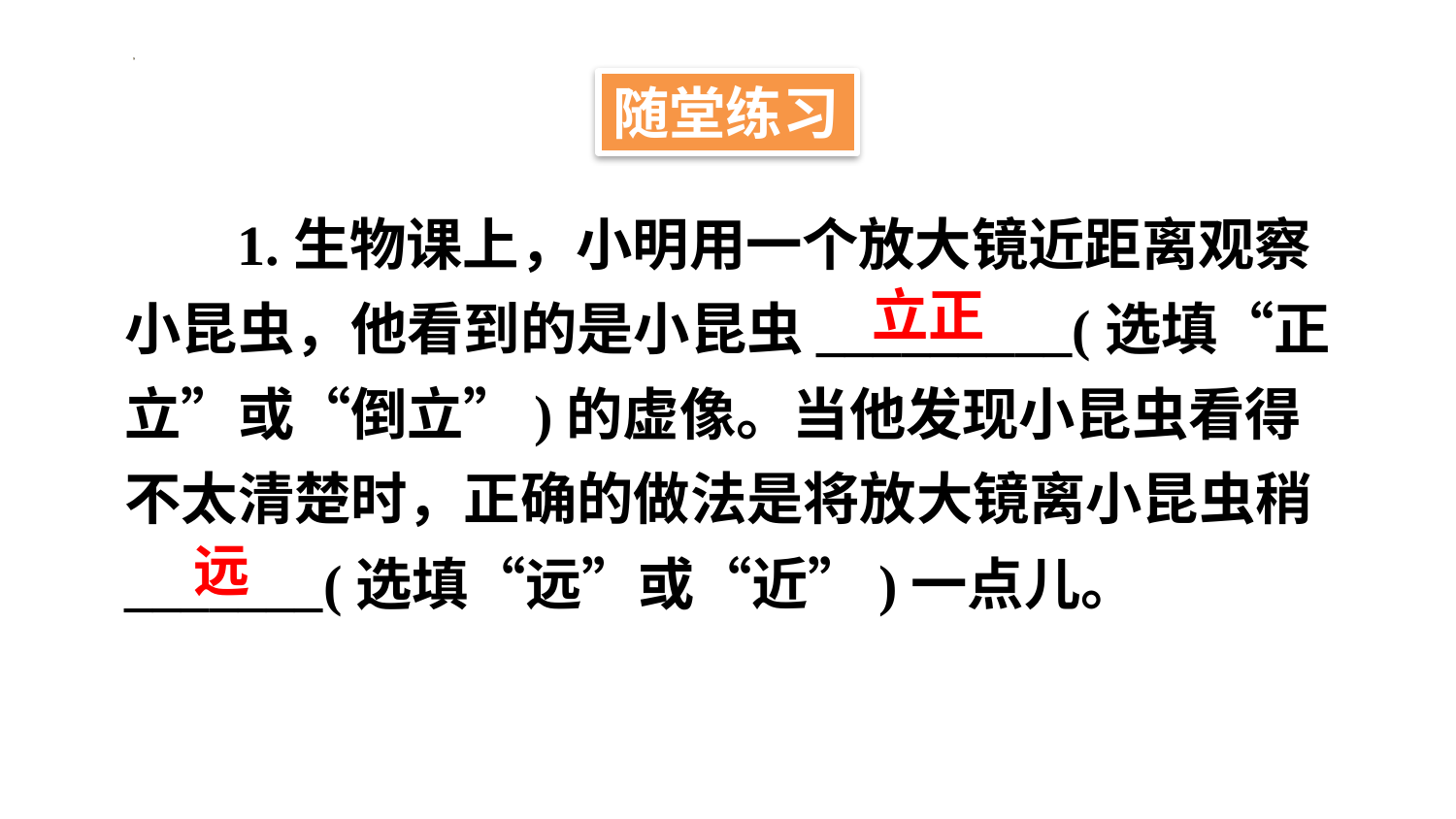

随堂练习
        1.生物课上，小明用一个放大镜近距离观察小昆虫，他看到的是小昆虫_________(选填“正立”或“倒立”)的虚像。当他发现小昆虫看得不太清楚时，正确的做法是将放大镜离小昆虫稍
_______(选填“远”或“近”)一点儿。
立正
远